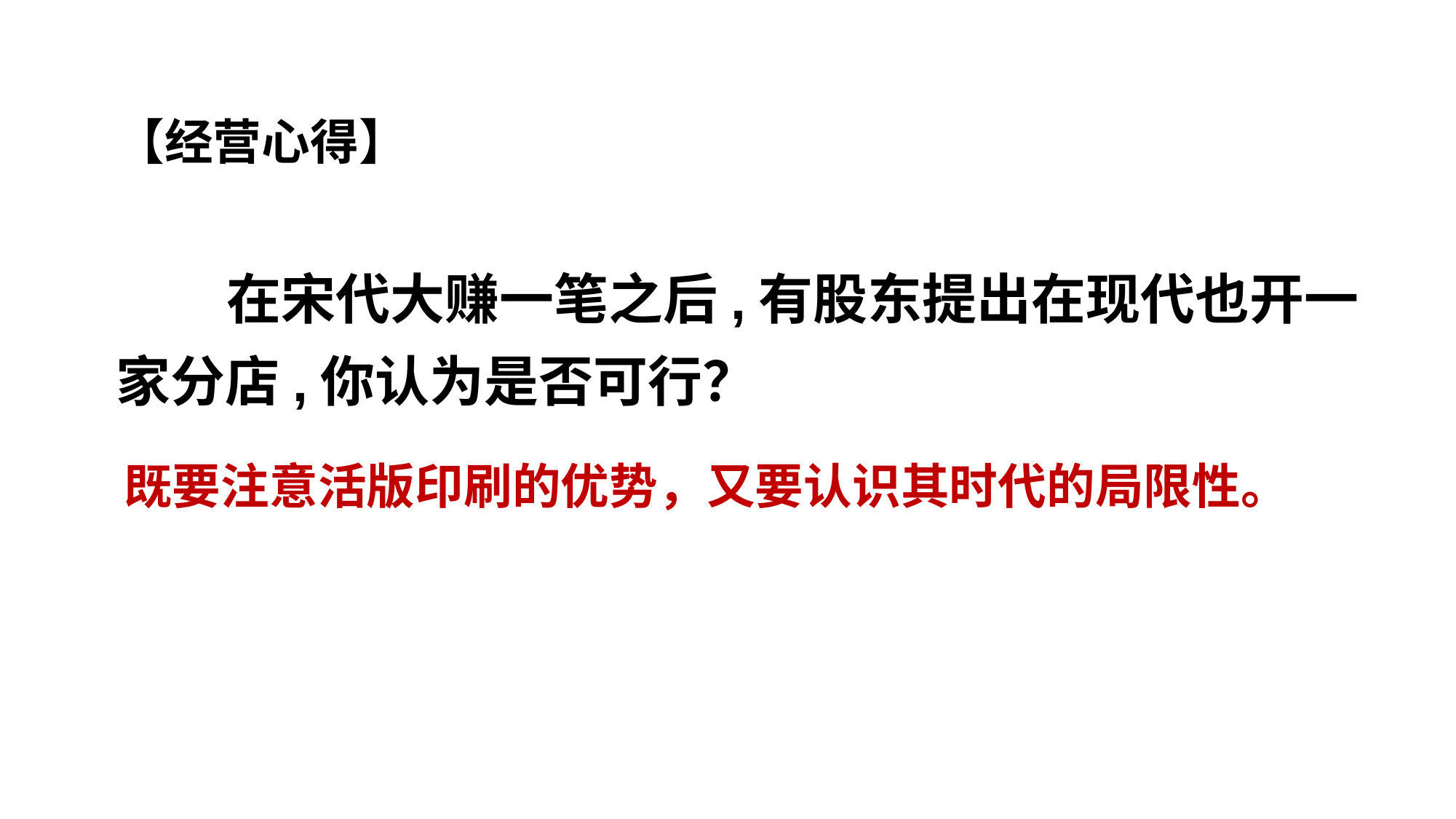

【经营心得】
        在宋代大赚一笔之后,有股东提出在现代也开一家分店,你认为是否可行？
既要注意活版印刷的优势，又要认识其时代的局限性。